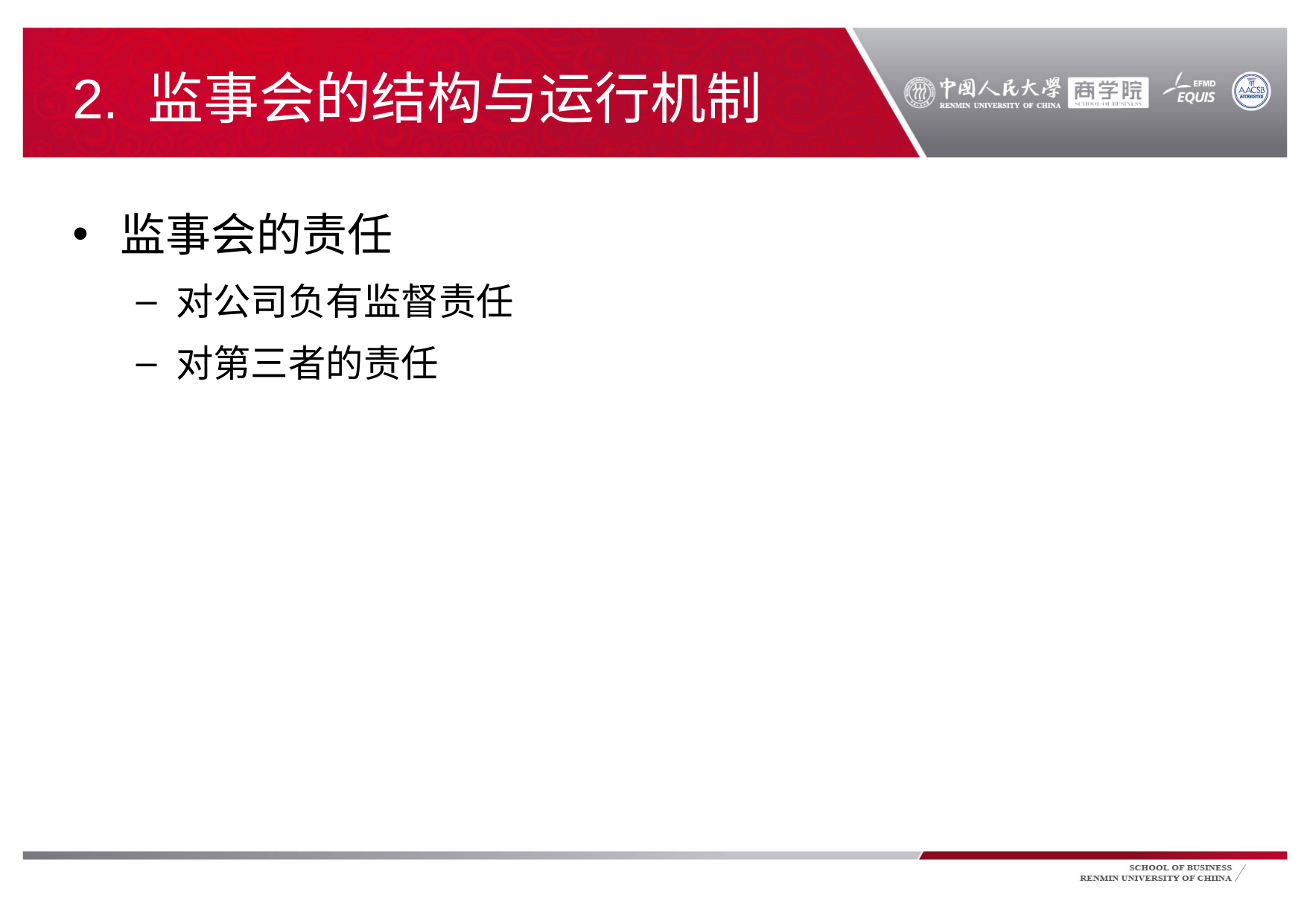

# 2. 监事会的结构与运行机制
监事会的责任
对公司负有监督责任
对第三者的责任